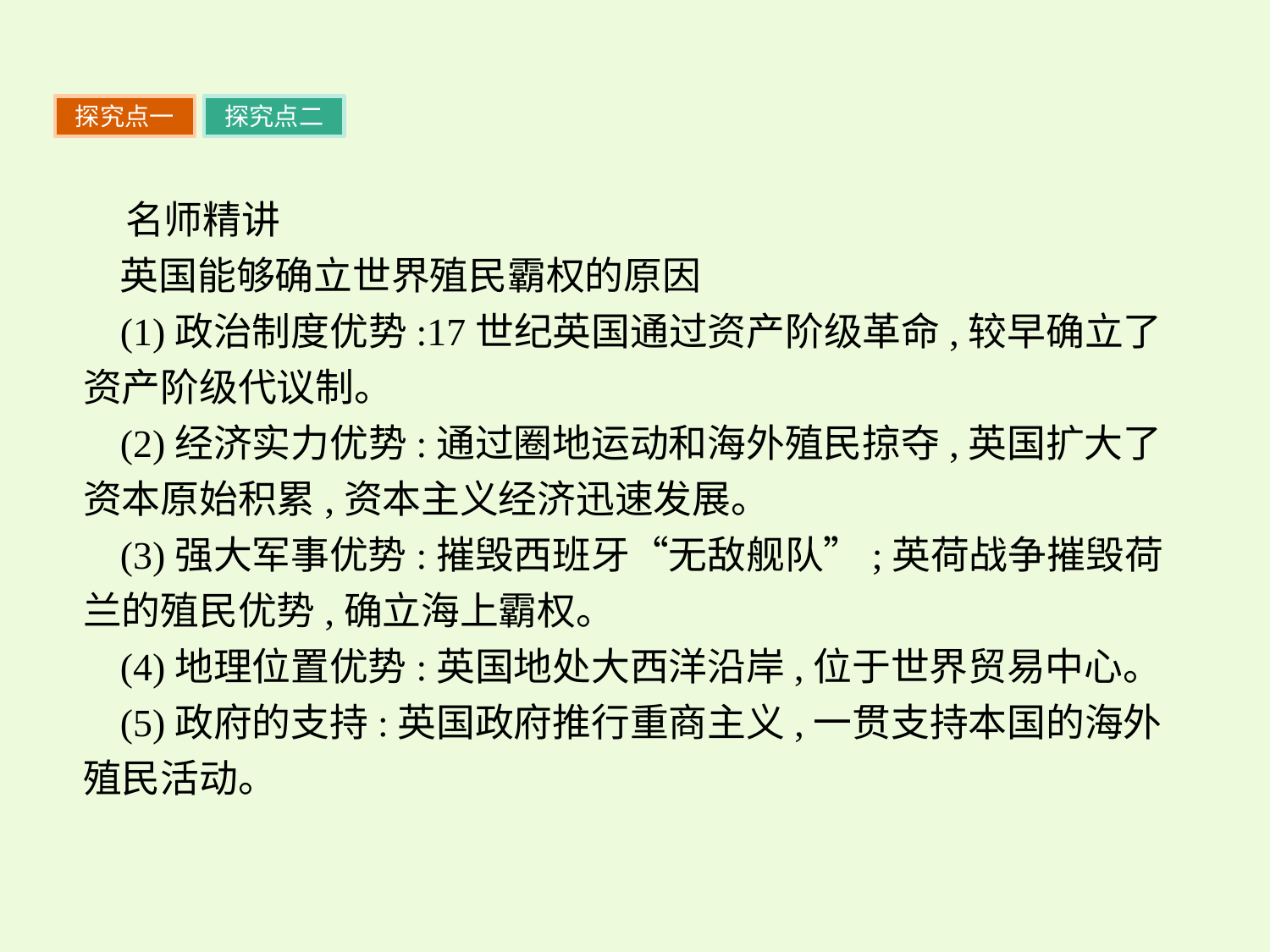

探究点一
探究点二
名师精讲
英国能够确立世界殖民霸权的原因
(1)政治制度优势:17世纪英国通过资产阶级革命,较早确立了资产阶级代议制。
(2)经济实力优势:通过圈地运动和海外殖民掠夺,英国扩大了资本原始积累,资本主义经济迅速发展。
(3)强大军事优势:摧毁西班牙“无敌舰队”;英荷战争摧毁荷兰的殖民优势,确立海上霸权。
(4)地理位置优势:英国地处大西洋沿岸,位于世界贸易中心。
(5)政府的支持:英国政府推行重商主义,一贯支持本国的海外殖民活动。